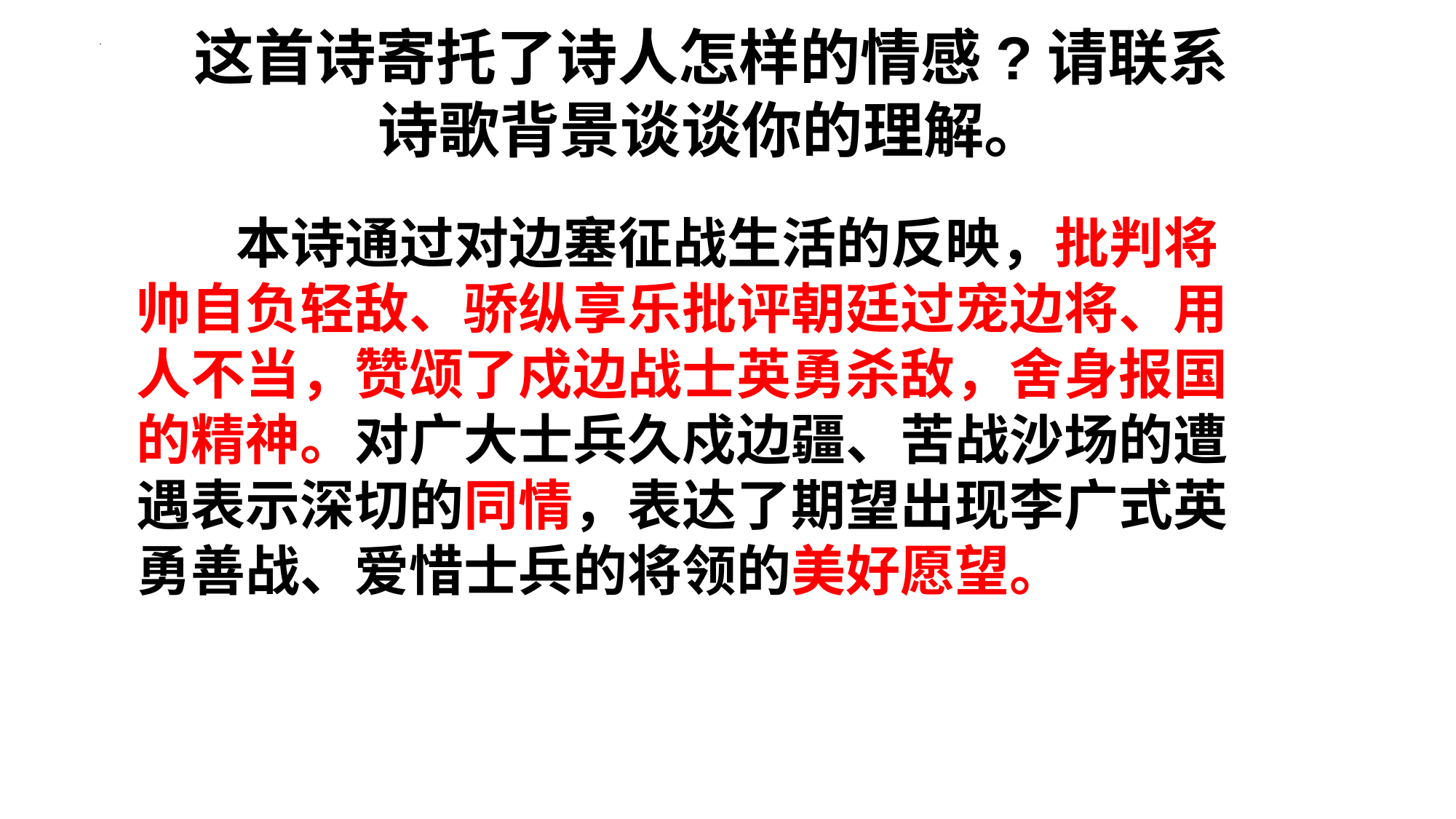

这首诗寄托了诗人怎样的情感?请联系诗歌背景谈谈你的理解。

       本诗通过对边塞征战生活的反映，批判将帅自负轻敌、骄纵享乐批评朝廷过宠边将、用人不当，赞颂了戍边战士英勇杀敌，舍身报国的精神。对广大士兵久戍边疆、苦战沙场的遭遇表示深切的同情，表达了期望出现李广式英勇善战、爱惜士兵的将领的美好愿望。